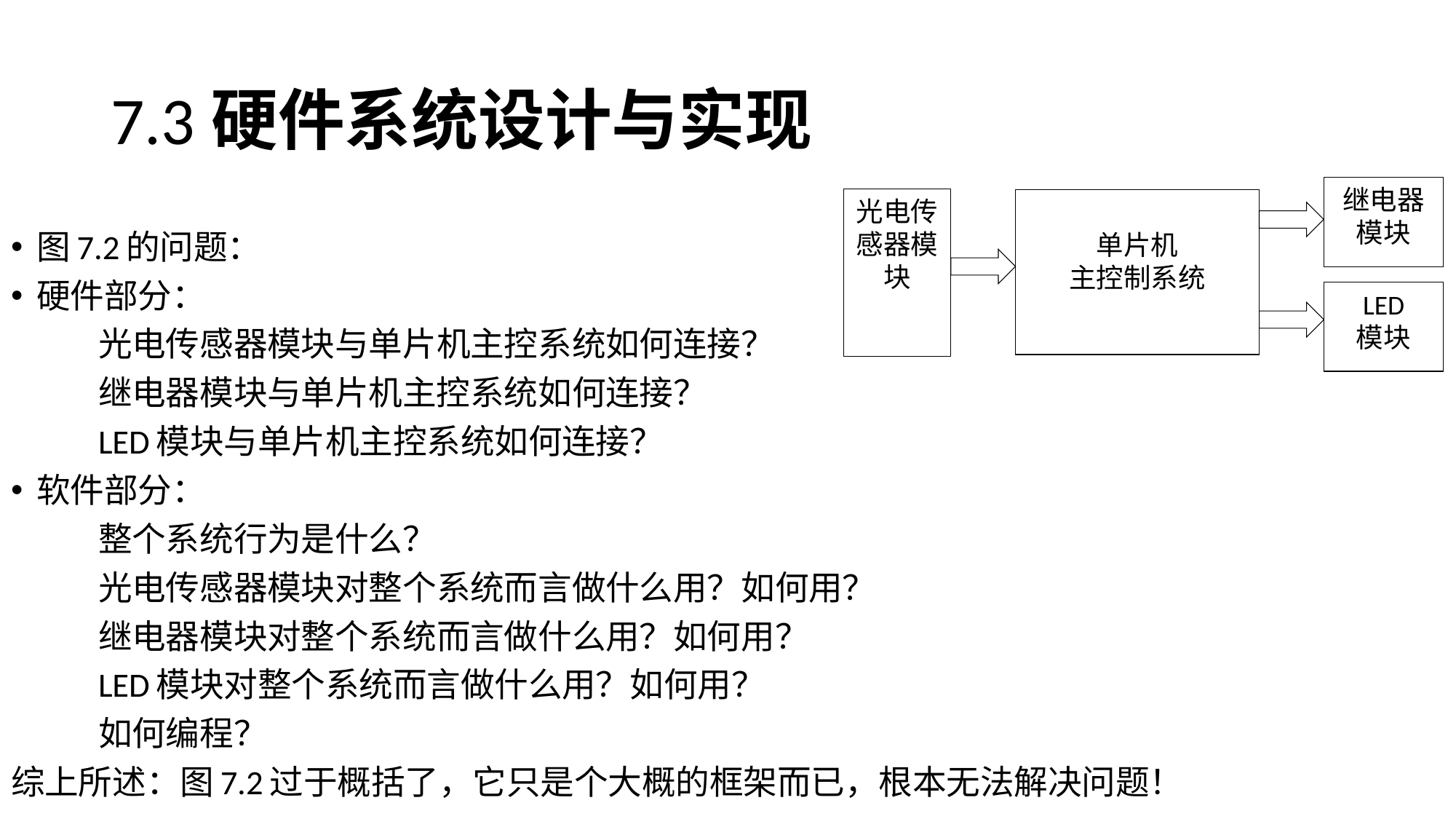

# 7.3硬件系统设计与实现
继电器
模块
光电传感器模块

单片机
主控制系统

LED
模块

图7.2的问题：
硬件部分：
	光电传感器模块与单片机主控系统如何连接？
	继电器模块与单片机主控系统如何连接？
	LED模块与单片机主控系统如何连接？
软件部分：
	整个系统行为是什么？
	光电传感器模块对整个系统而言做什么用？如何用？
	继电器模块对整个系统而言做什么用？如何用？
	LED模块对整个系统而言做什么用？如何用？
	如何编程？
综上所述：图7.2过于概括了，它只是个大概的框架而已，根本无法解决问题！